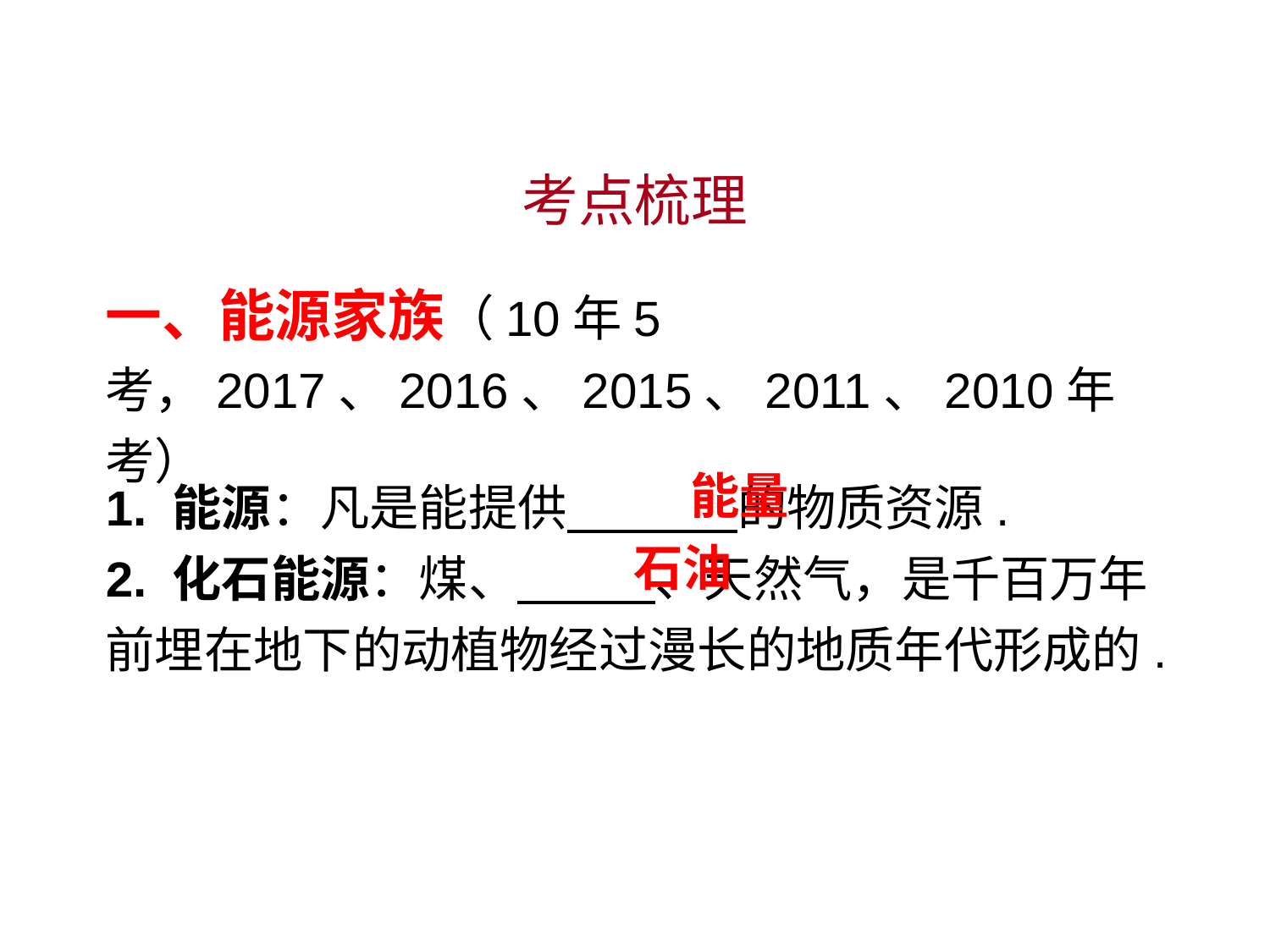

考点梳理
一、能源家族（10年5考，2017、2016、2015、2011、2010年考）
1. 能源：凡是能提供           　的物质资源.
2. 化石能源：煤、        　、天然气，是千百万年前埋在地下的动植物经过漫长的地质年代形成的.
 能量
 石油